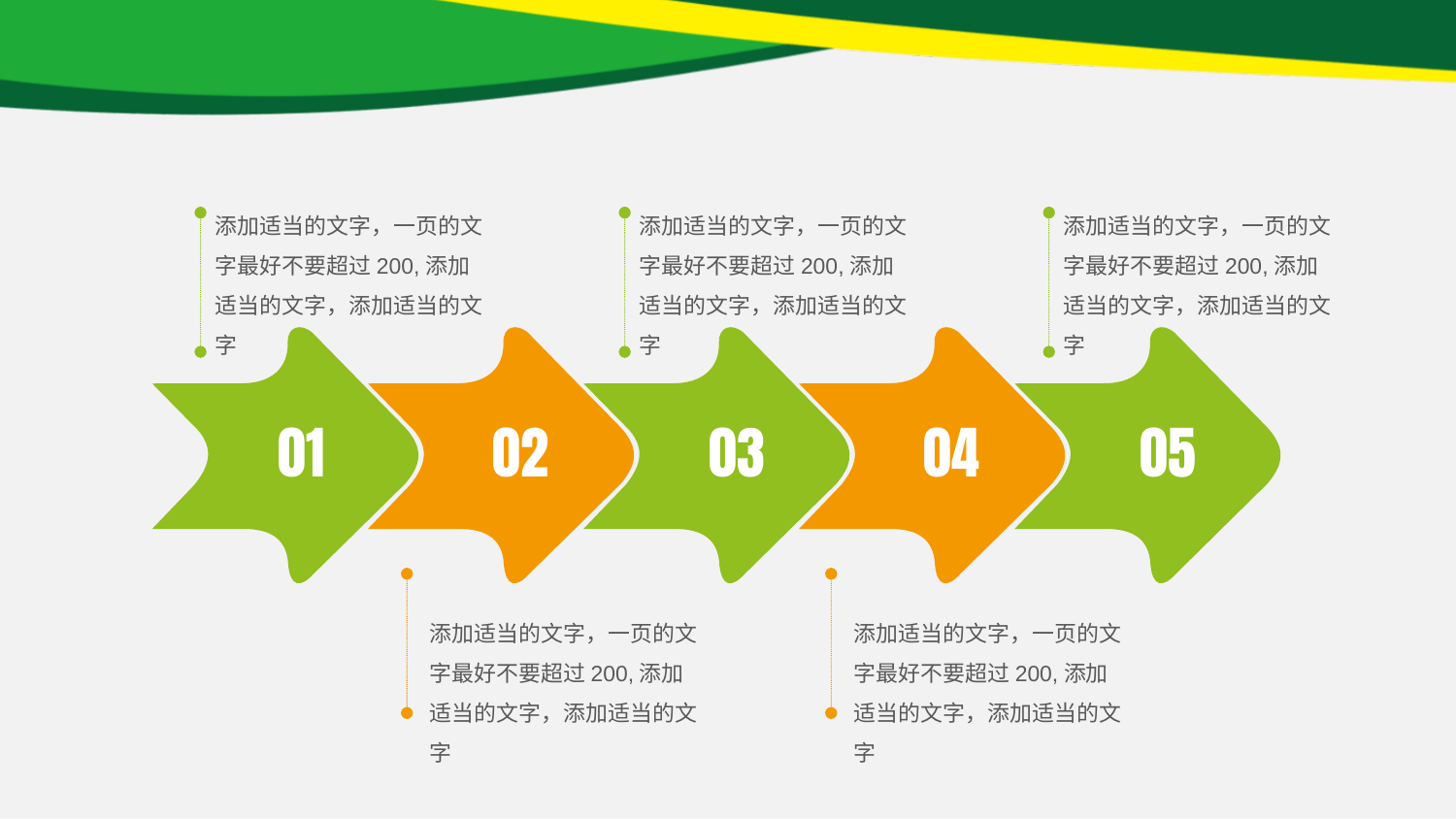

#
添加适当的文字，一页的文字最好不要超过200,添加适当的文字，添加适当的文字
添加适当的文字，一页的文字最好不要超过200,添加适当的文字，添加适当的文字
添加适当的文字，一页的文字最好不要超过200,添加适当的文字，添加适当的文字

01

02

03

04

05
添加适当的文字，一页的文字最好不要超过200,添加适当的文字，添加适当的文字
添加适当的文字，一页的文字最好不要超过200,添加适当的文字，添加适当的文字